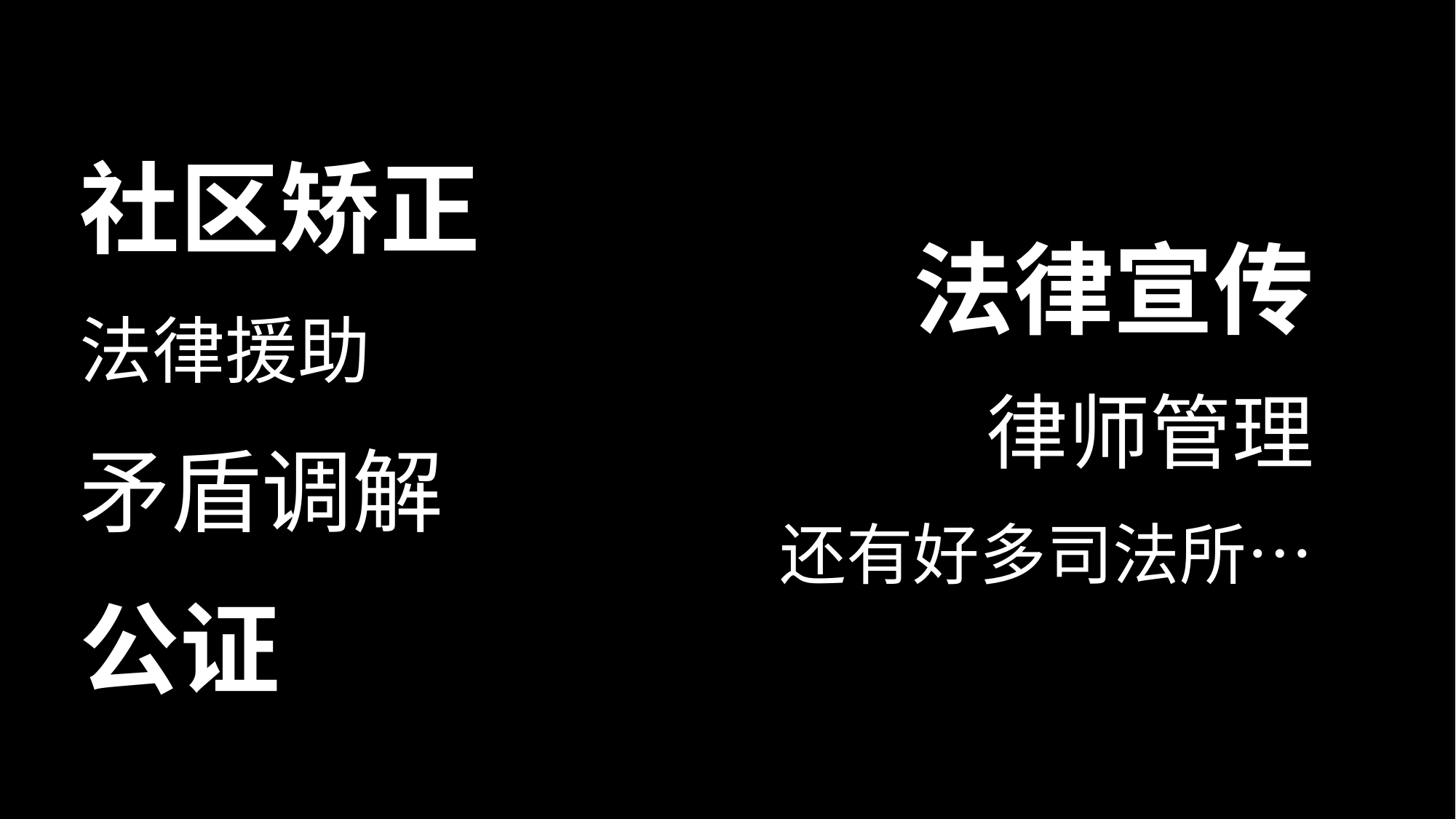

社区矫正
法律宣传
法律援助
律师管理
矛盾调解
还有好多司法所…
公证